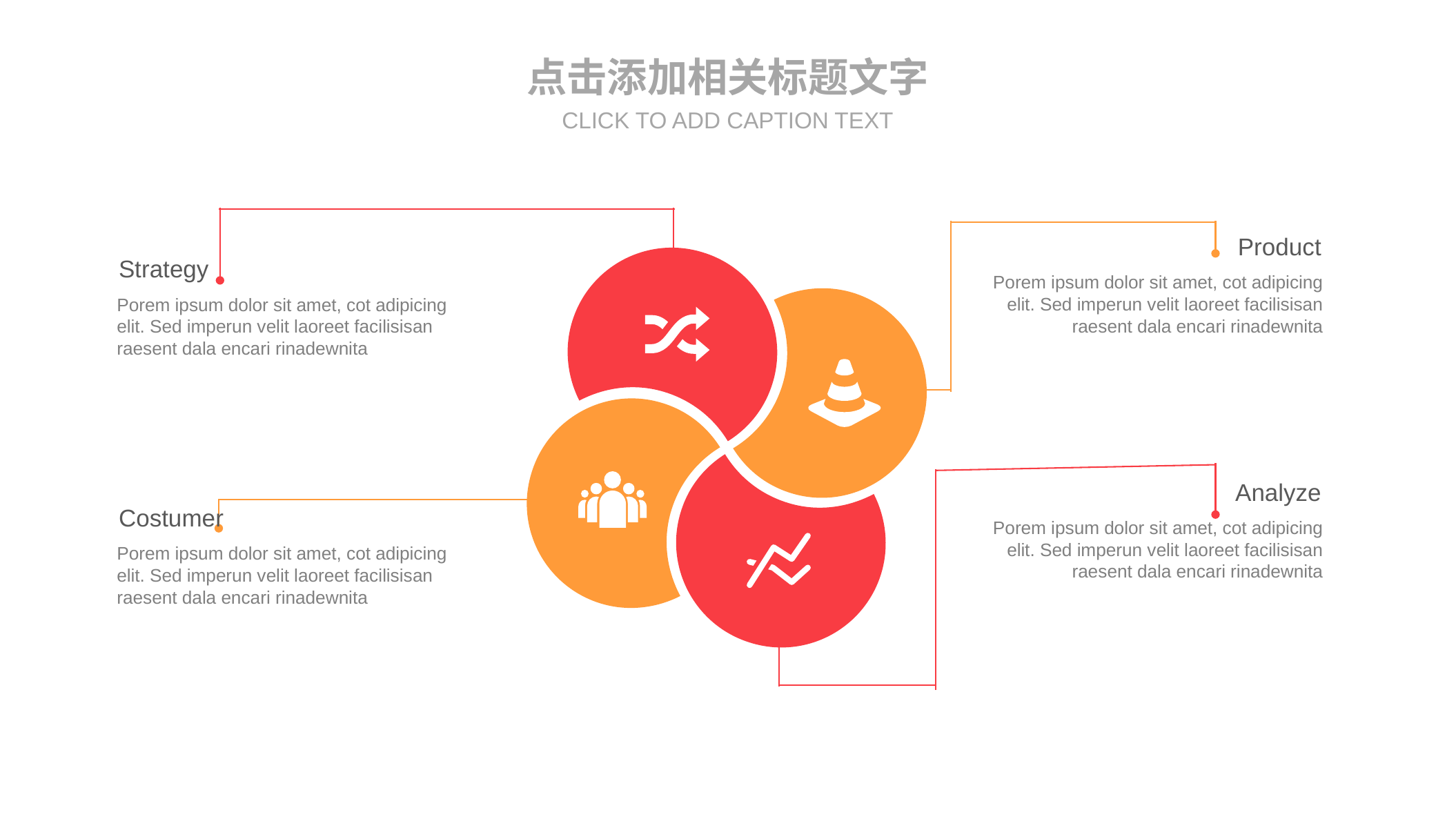

点击添加相关标题文字
CLICK TO ADD CAPTION TEXT

Product
Porem ipsum dolor sit amet, cot adipicing elit. Sed imperun velit laoreet facilisisan raesent dala encari rinadewnita
Strategy
Porem ipsum dolor sit amet, cot adipicing elit. Sed imperun velit laoreet facilisisan raesent dala encari rinadewnita
Analyze
Porem ipsum dolor sit amet, cot adipicing elit. Sed imperun velit laoreet facilisisan raesent dala encari rinadewnita
Costumer
Porem ipsum dolor sit amet, cot adipicing elit. Sed imperun velit laoreet facilisisan raesent dala encari rinadewnita